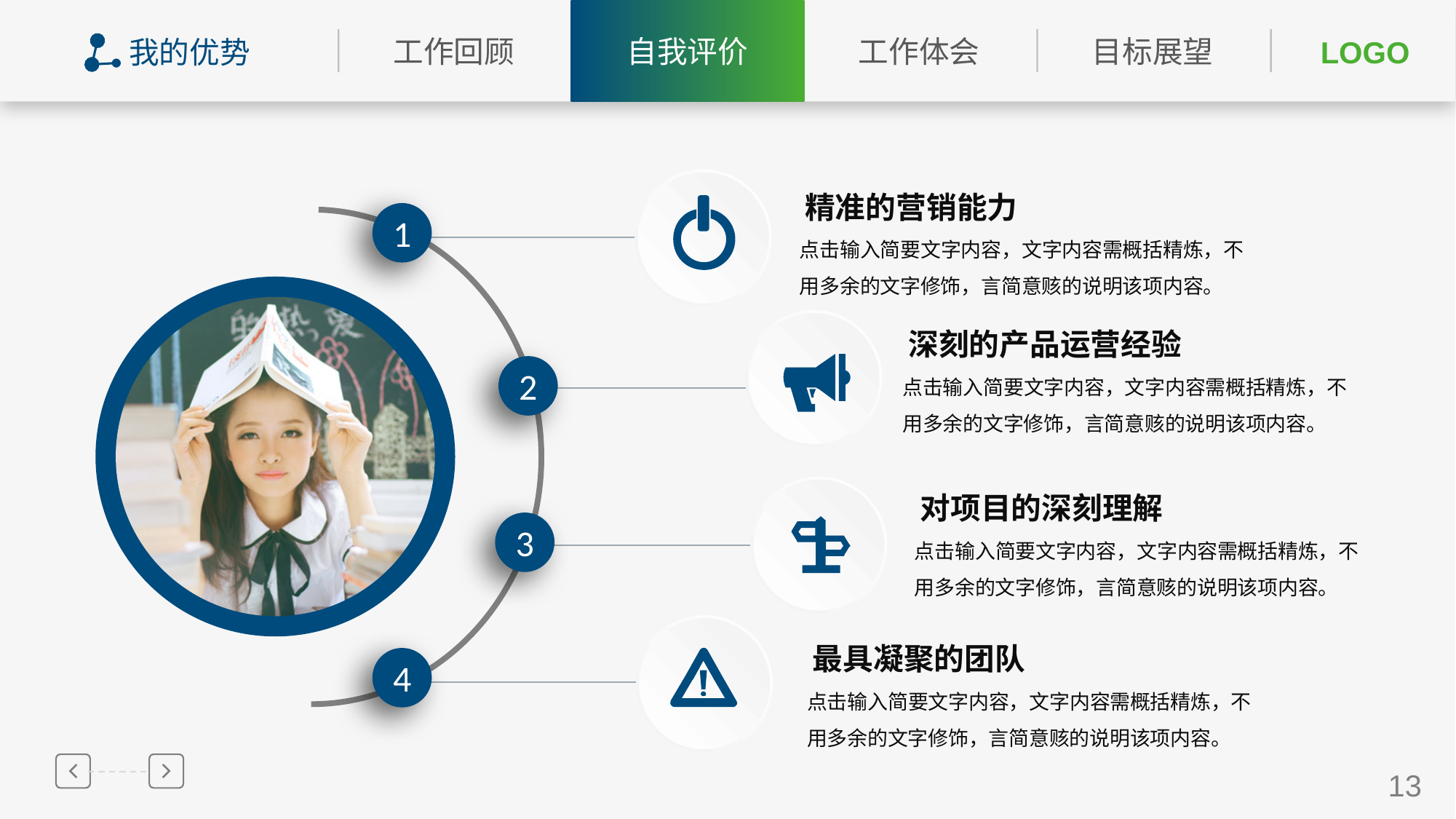

我的优势

精准的营销能力
1
点击输入简要文字内容，文字内容需概括精炼，不用多余的文字修饰，言简意赅的说明该项内容。

深刻的产品运营经验
点击输入简要文字内容，文字内容需概括精炼，不用多余的文字修饰，言简意赅的说明该项内容。
2

对项目的深刻理解
3
点击输入简要文字内容，文字内容需概括精炼，不用多余的文字修饰，言简意赅的说明该项内容。

最具凝聚的团队
4
点击输入简要文字内容，文字内容需概括精炼，不用多余的文字修饰，言简意赅的说明该项内容。